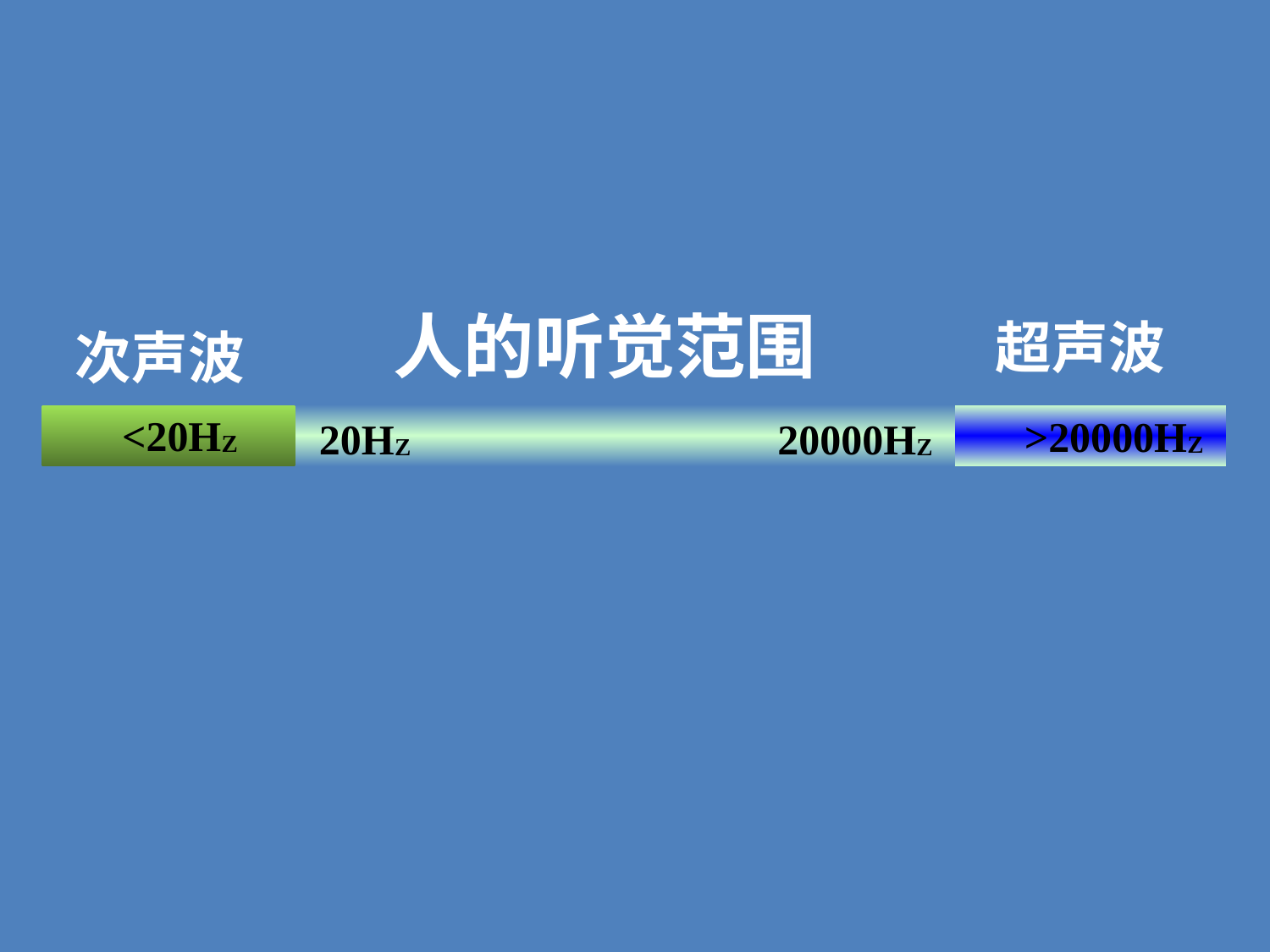

人的听觉范围
超声波
次声波
<20HZ
>20000HZ

20HZ

20000HZ